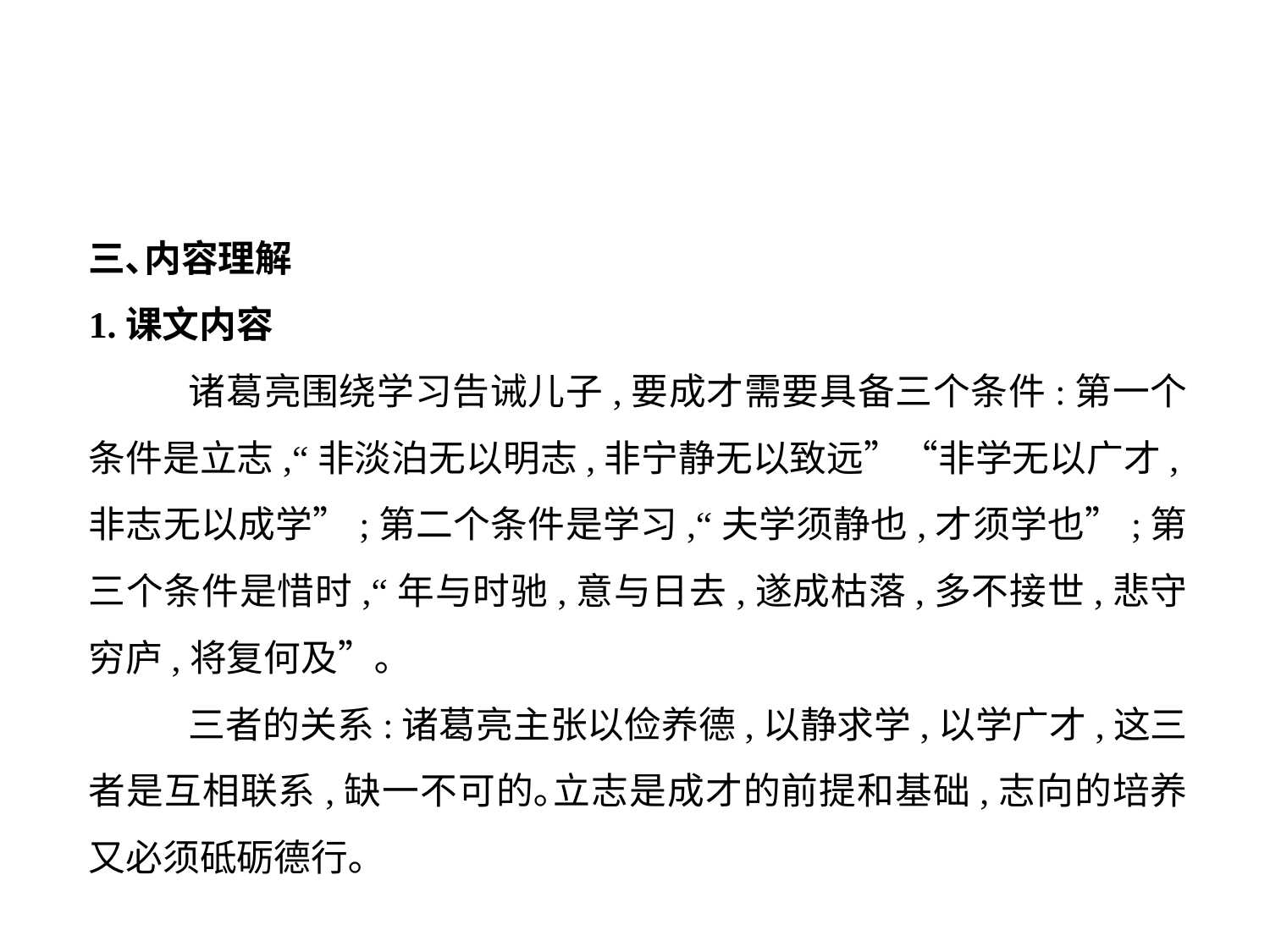

三､内容理解
1.课文内容
诸葛亮围绕学习告诫儿子,要成才需要具备三个条件:第一个条件是立志,“非淡泊无以明志,非宁静无以致远”“非学无以广才,非志无以成学”;第二个条件是学习,“夫学须静也,才须学也”;第三个条件是惜时,“年与时驰,意与日去,遂成枯落,多不接世,悲守穷庐,将复何及”｡
三者的关系:诸葛亮主张以俭养德,以静求学,以学广才,这三者是互相联系,缺一不可的｡立志是成才的前提和基础,志向的培养又必须砥砺德行｡